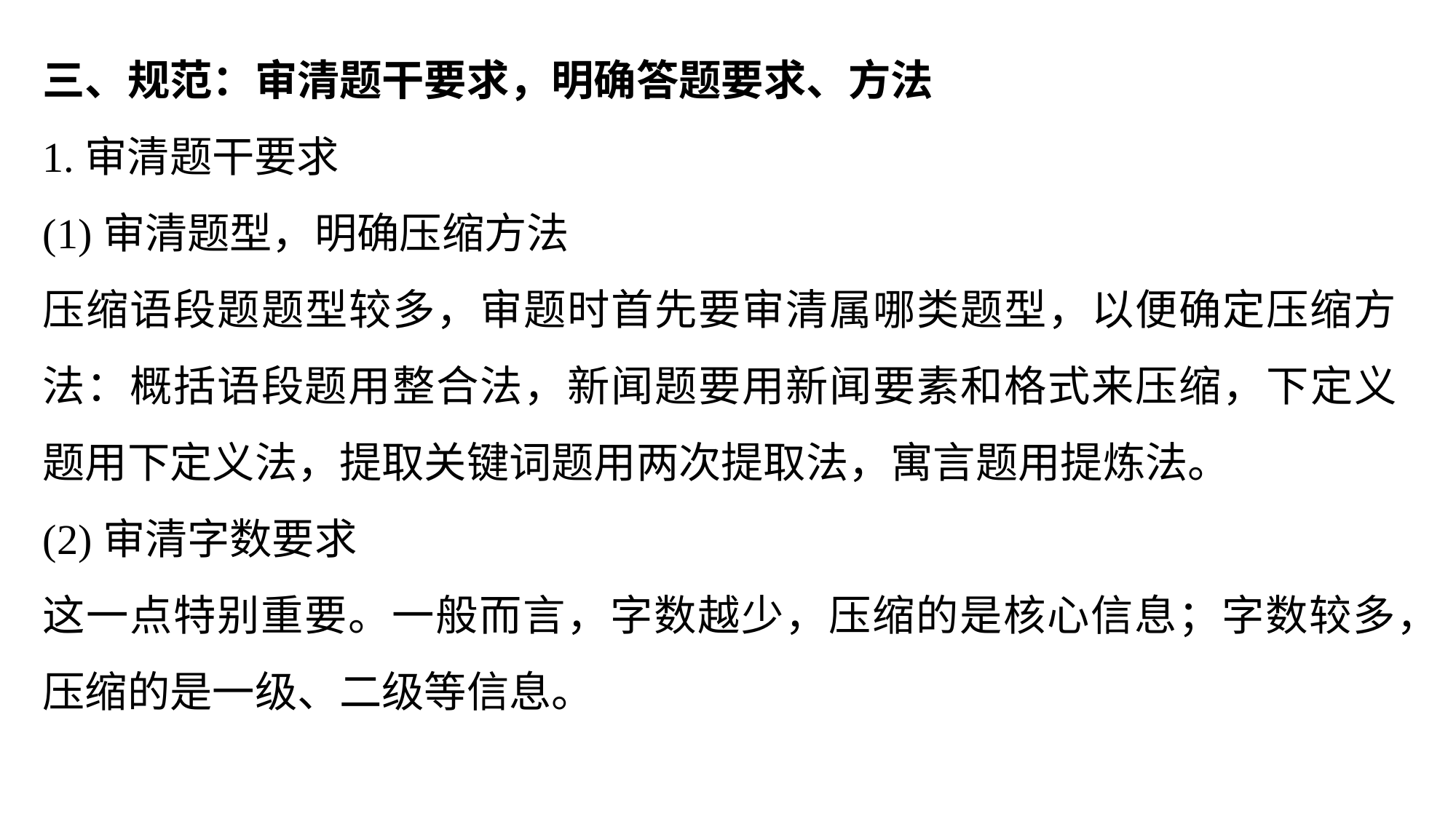

三、规范：审清题干要求，明确答题要求、方法
1.审清题干要求
(1)审清题型，明确压缩方法
压缩语段题题型较多，审题时首先要审清属哪类题型，以便确定压缩方法：概括语段题用整合法，新闻题要用新闻要素和格式来压缩，下定义题用下定义法，提取关键词题用两次提取法，寓言题用提炼法。
(2)审清字数要求
这一点特别重要。一般而言，字数越少，压缩的是核心信息；字数较多，压缩的是一级、二级等信息。